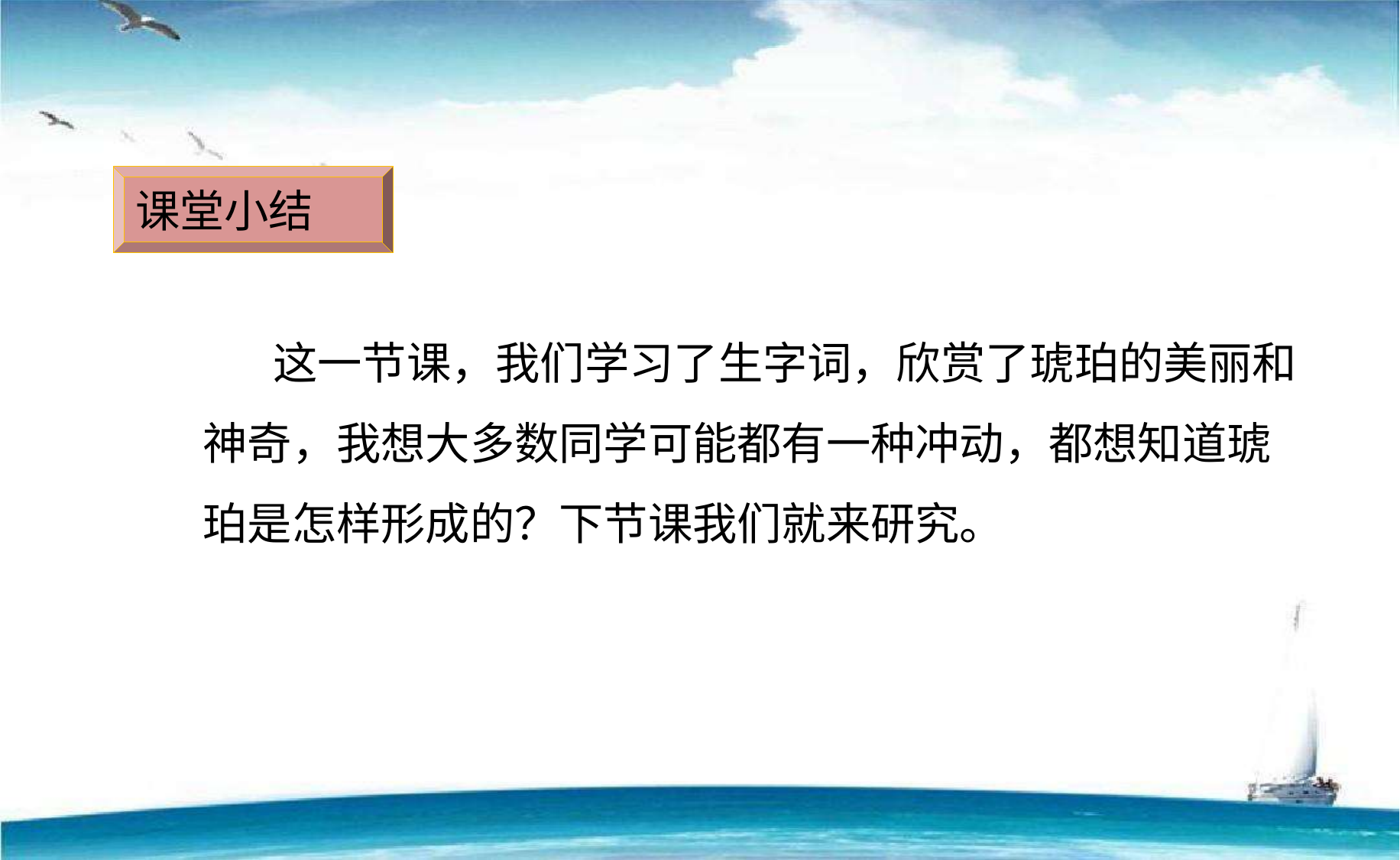

课堂小结
      这一节课，我们学习了生字词，欣赏了琥珀的美丽和神奇，我想大多数同学可能都有一种冲动，都想知道琥珀是怎样形成的？下节课我们就来研究。